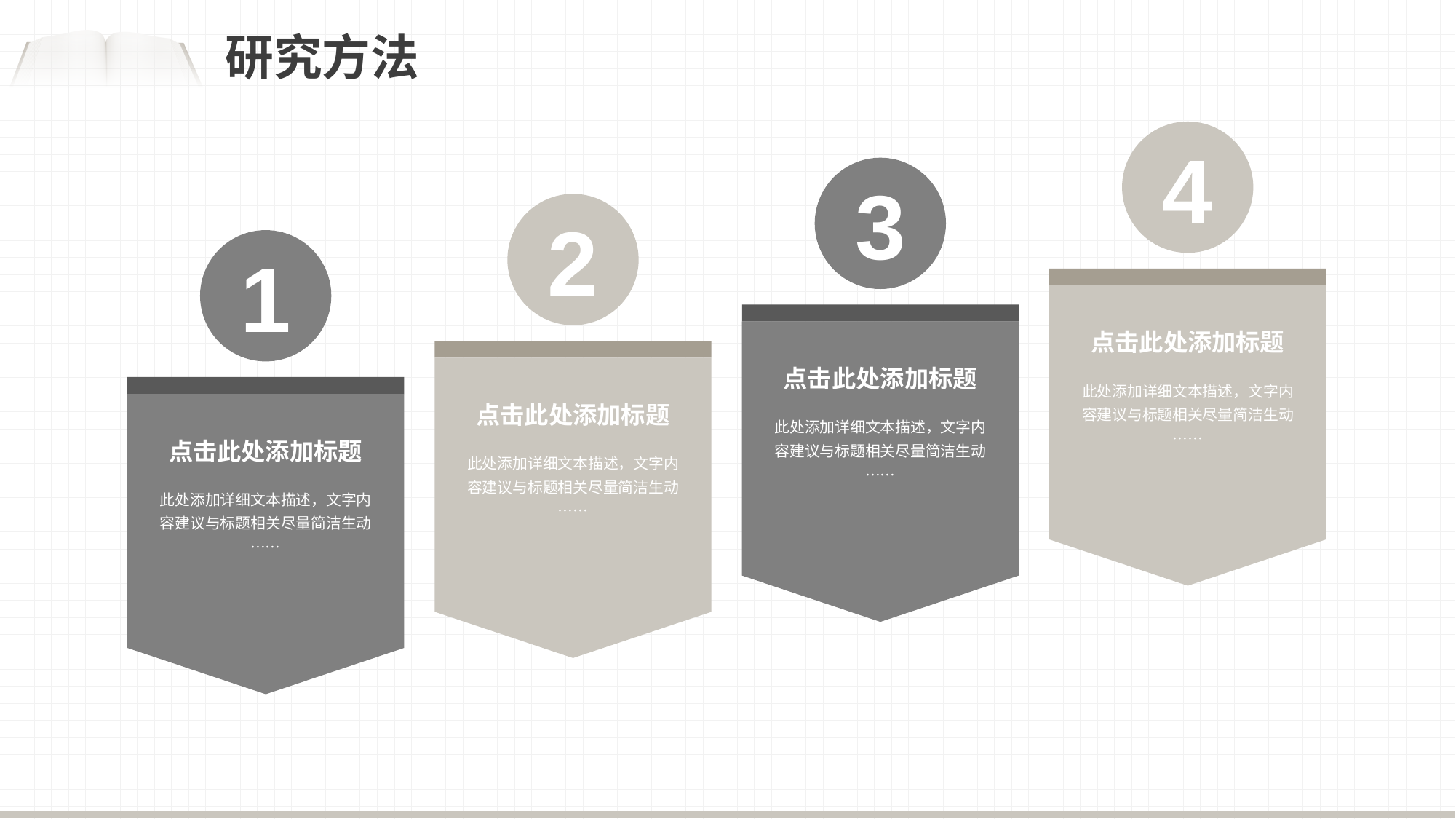

研究方法
4
3
2
1

点击此处添加标题

点击此处添加标题

此处添加详细文本描述，文字内容建议与标题相关尽量简洁生动……

点击此处添加标题

此处添加详细文本描述，文字内容建议与标题相关尽量简洁生动……
点击此处添加标题
此处添加详细文本描述，文字内容建议与标题相关尽量简洁生动……
此处添加详细文本描述，文字内容建议与标题相关尽量简洁生动……